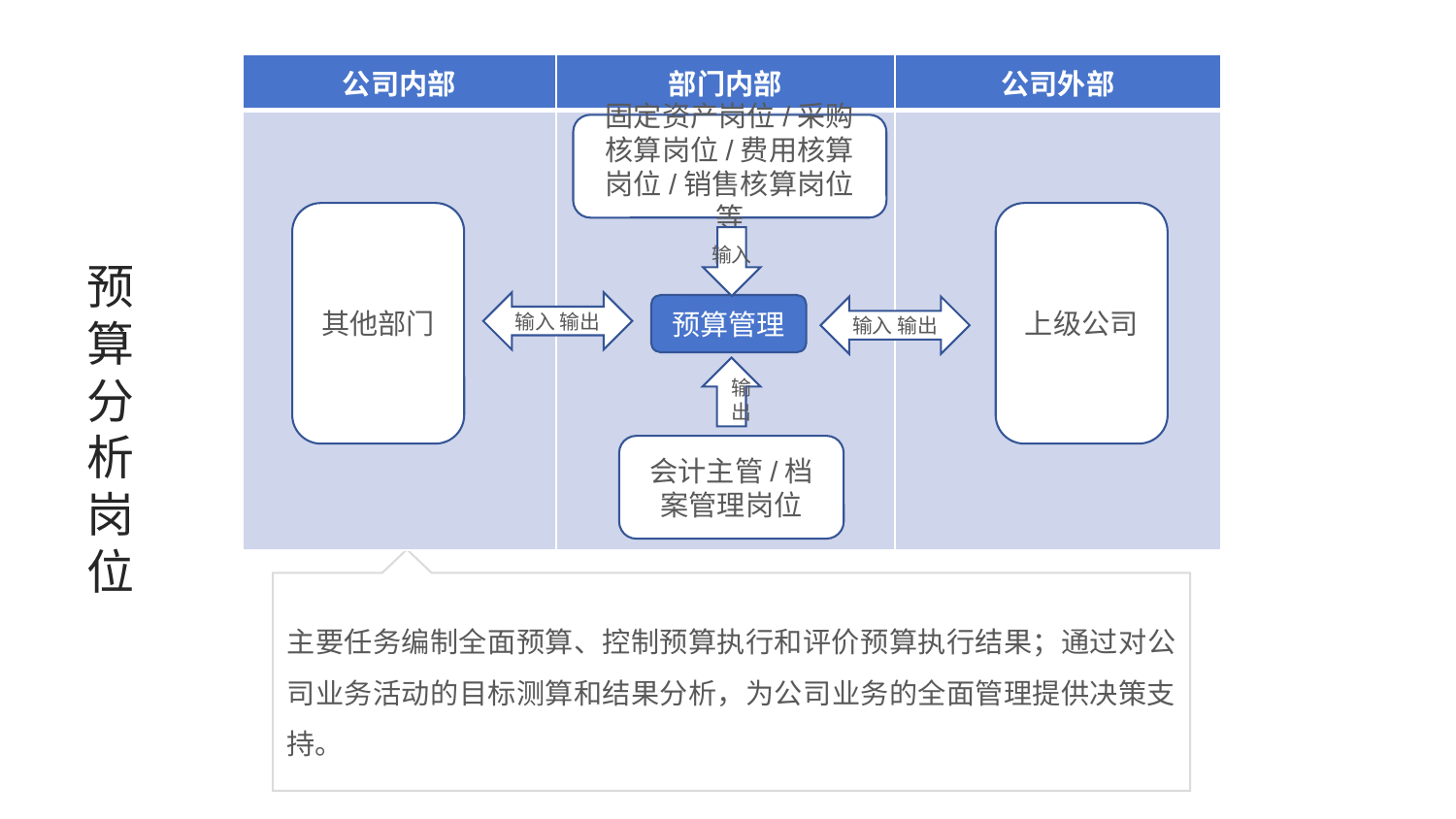

| 公司内部 | 部门内部 | 公司外部 |
| --- | --- | --- |
|  |  |  |
固定资产岗位/采购核算岗位/费用核算岗位/销售核算岗位等
其他部门
上级公司
输入
# 预算分析岗位
输入 输出
预算管理
输入 输出
输出
会计主管/档案管理岗位
主要任务编制全面预算、控制预算执行和评价预算执行结果；通过对公司业务活动的目标测算和结果分析，为公司业务的全面管理提供决策支持。